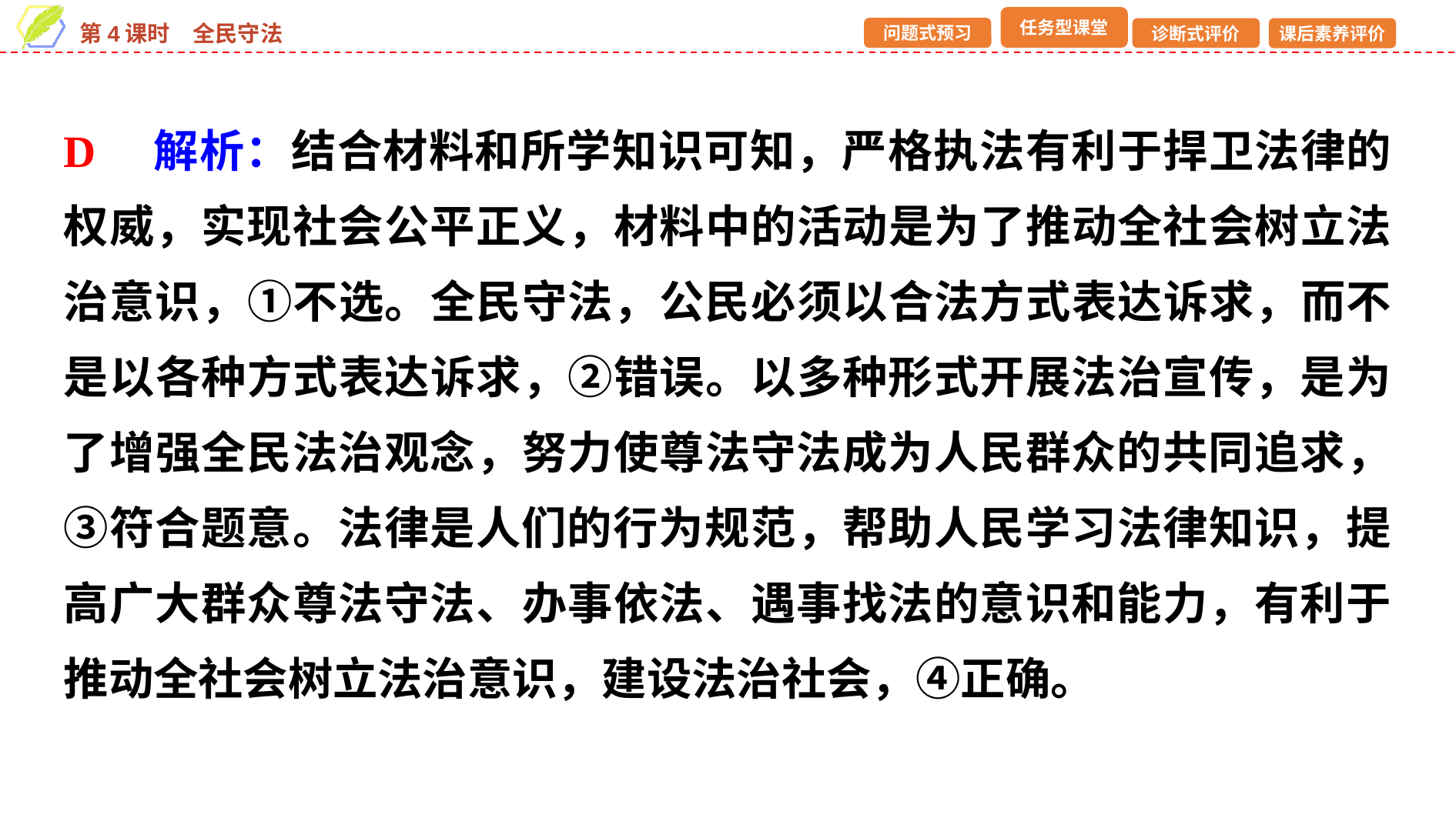

D　解析：结合材料和所学知识可知，严格执法有利于捍卫法律的权威，实现社会公平正义，材料中的活动是为了推动全社会树立法治意识，①不选。全民守法，公民必须以合法方式表达诉求，而不是以各种方式表达诉求，②错误。以多种形式开展法治宣传，是为了增强全民法治观念，努力使尊法守法成为人民群众的共同追求，③符合题意。法律是人们的行为规范，帮助人民学习法律知识，提高广大群众尊法守法、办事依法、遇事找法的意识和能力，有利于推动全社会树立法治意识，建设法治社会，④正确。